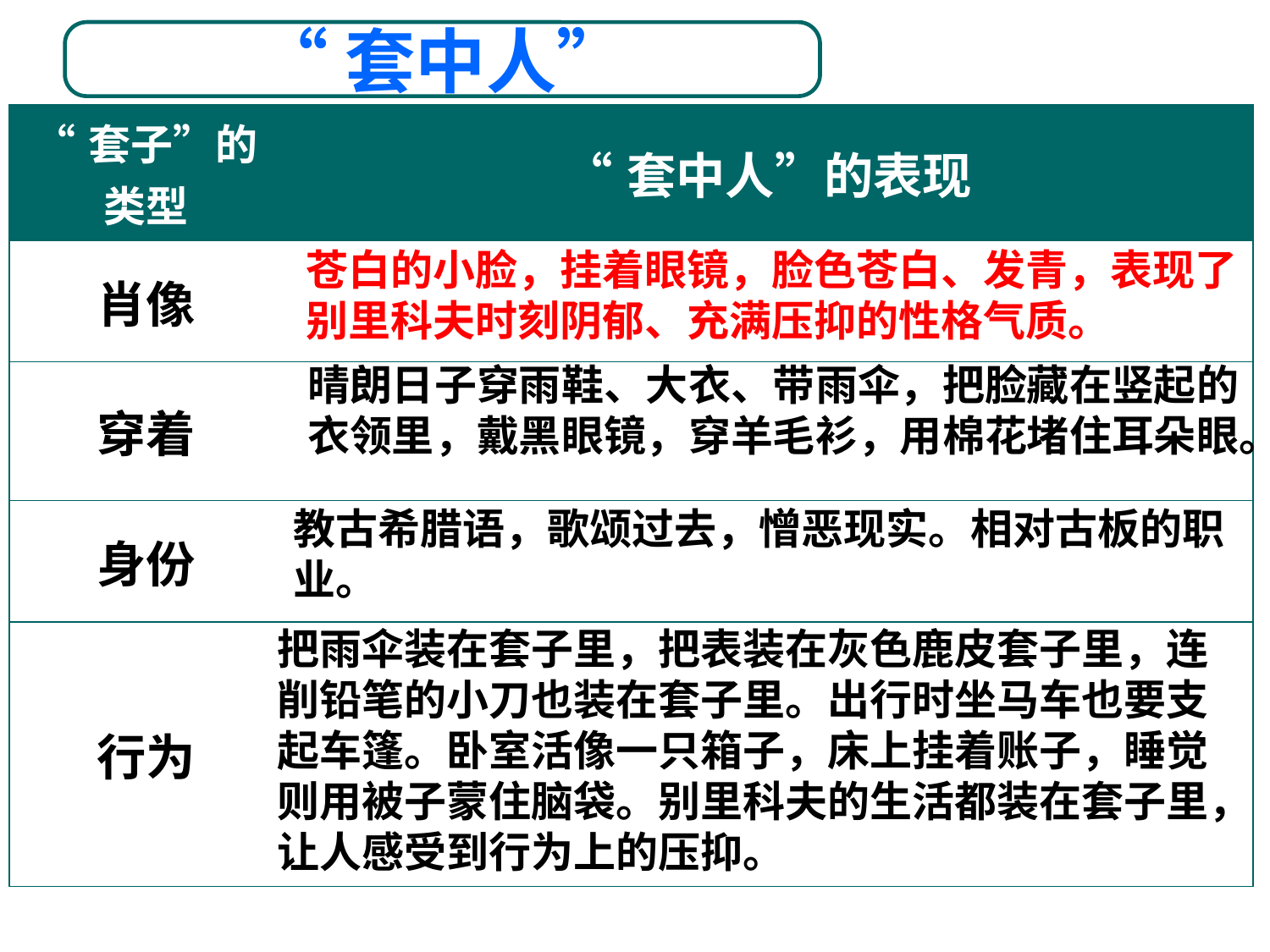

“套中人”
| “套子”的类型 | “套中人”的表现 |
| --- | --- |
| 肖像 |  |
| 穿着 |  |
| 身份 |  |
| 行为 |  |
苍白的小脸，挂着眼镜，脸色苍白、发青，表现了别里科夫时刻阴郁、充满压抑的性格气质。
晴朗日子穿雨鞋、大衣、带雨伞，把脸藏在竖起的衣领里，戴黑眼镜，穿羊毛衫，用棉花堵住耳朵眼。
教古希腊语，歌颂过去，憎恶现实。相对古板的职业。
把雨伞装在套子里，把表装在灰色鹿皮套子里，连削铅笔的小刀也装在套子里。出行时坐马车也要支起车篷。卧室活像一只箱子，床上挂着账子，睡觉则用被子蒙住脑袋。别里科夫的生活都装在套子里，让人感受到行为上的压抑。